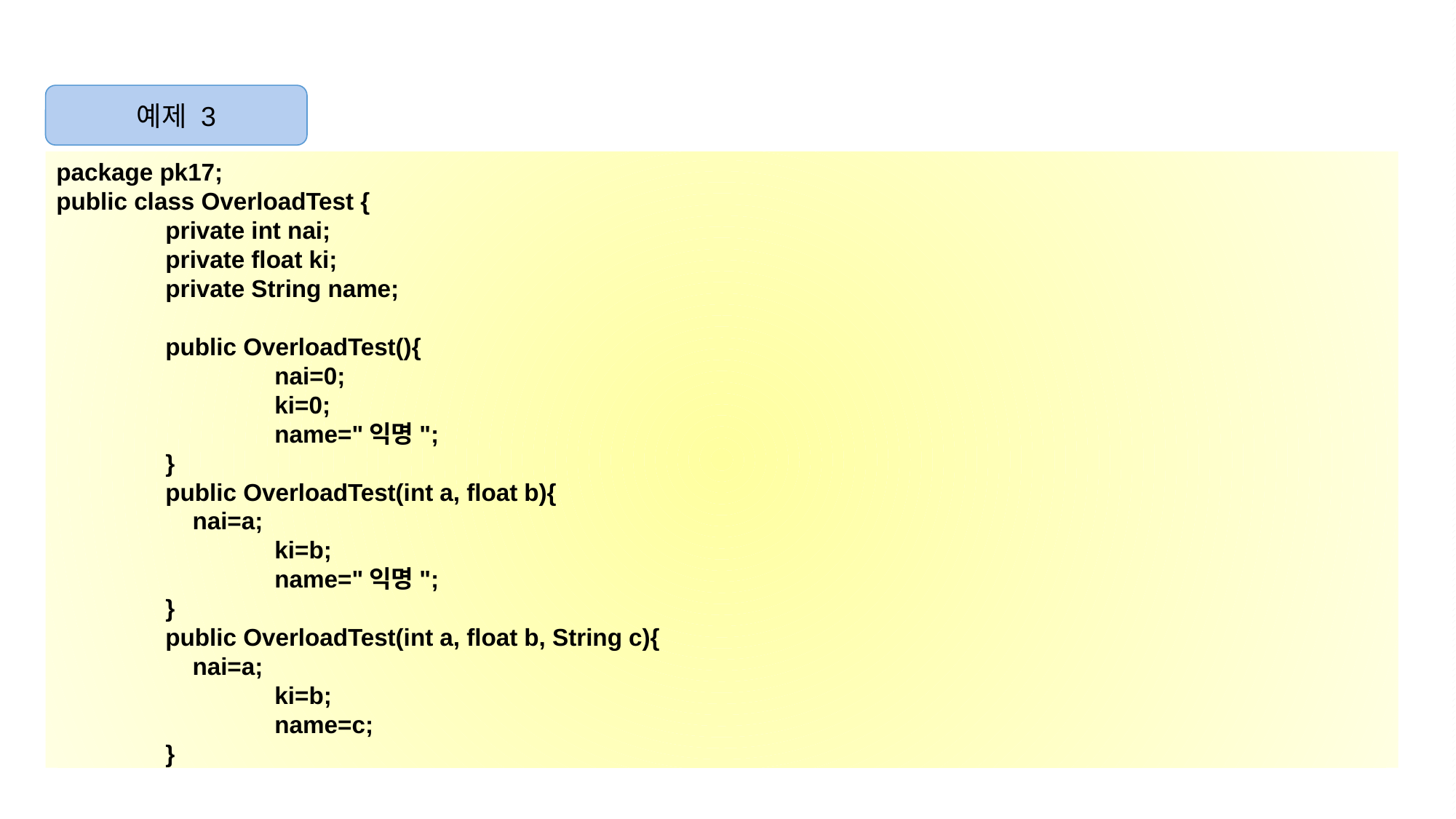

예제 3
package pk17;
public class OverloadTest {
	private int nai;
	private float ki;
	private String name;

	public OverloadTest(){
		nai=0;
		ki=0;
		name="익명";
	}
	public OverloadTest(int a, float b){
	    nai=a;
		ki=b;
		name="익명";
	}
	public OverloadTest(int a, float b, String c){
	    nai=a;
		ki=b;
		name=c;
	}